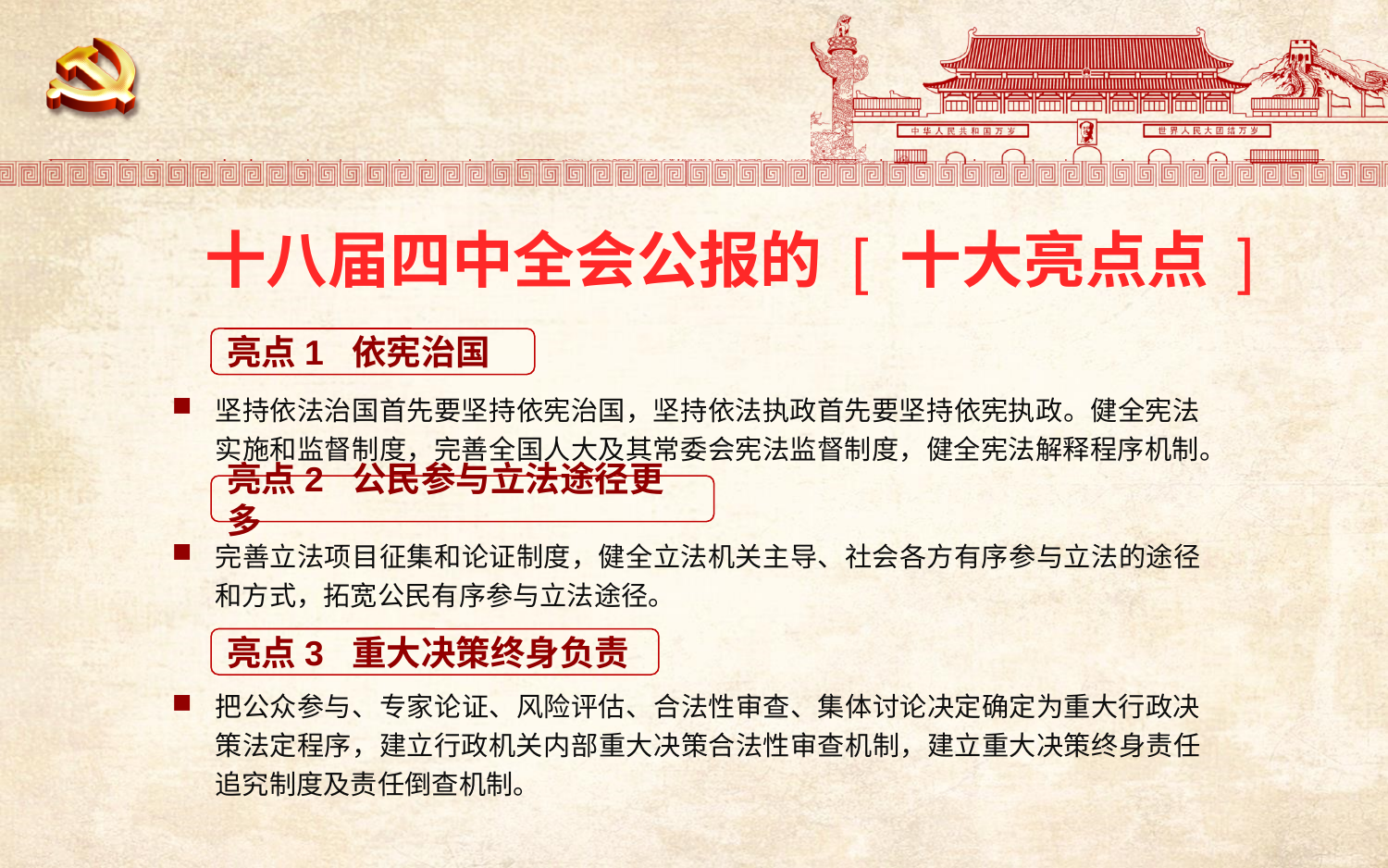

#
十八届四中全会公报的 [ 十大亮点点 ]

亮点1  依宪治国
坚持依法治国首先要坚持依宪治国，坚持依法执政首先要坚持依宪执政。健全宪法实施和监督制度，完善全国人大及其常委会宪法监督制度，健全宪法解释程序机制。
亮点2  公民参与立法途径更多
完善立法项目征集和论证制度，健全立法机关主导、社会各方有序参与立法的途径和方式，拓宽公民有序参与立法途径。
亮点3  重大决策终身负责
把公众参与、专家论证、风险评估、合法性审查、集体讨论决定确定为重大行政决策法定程序，建立行政机关内部重大决策合法性审查机制，建立重大决策终身责任追究制度及责任倒查机制。